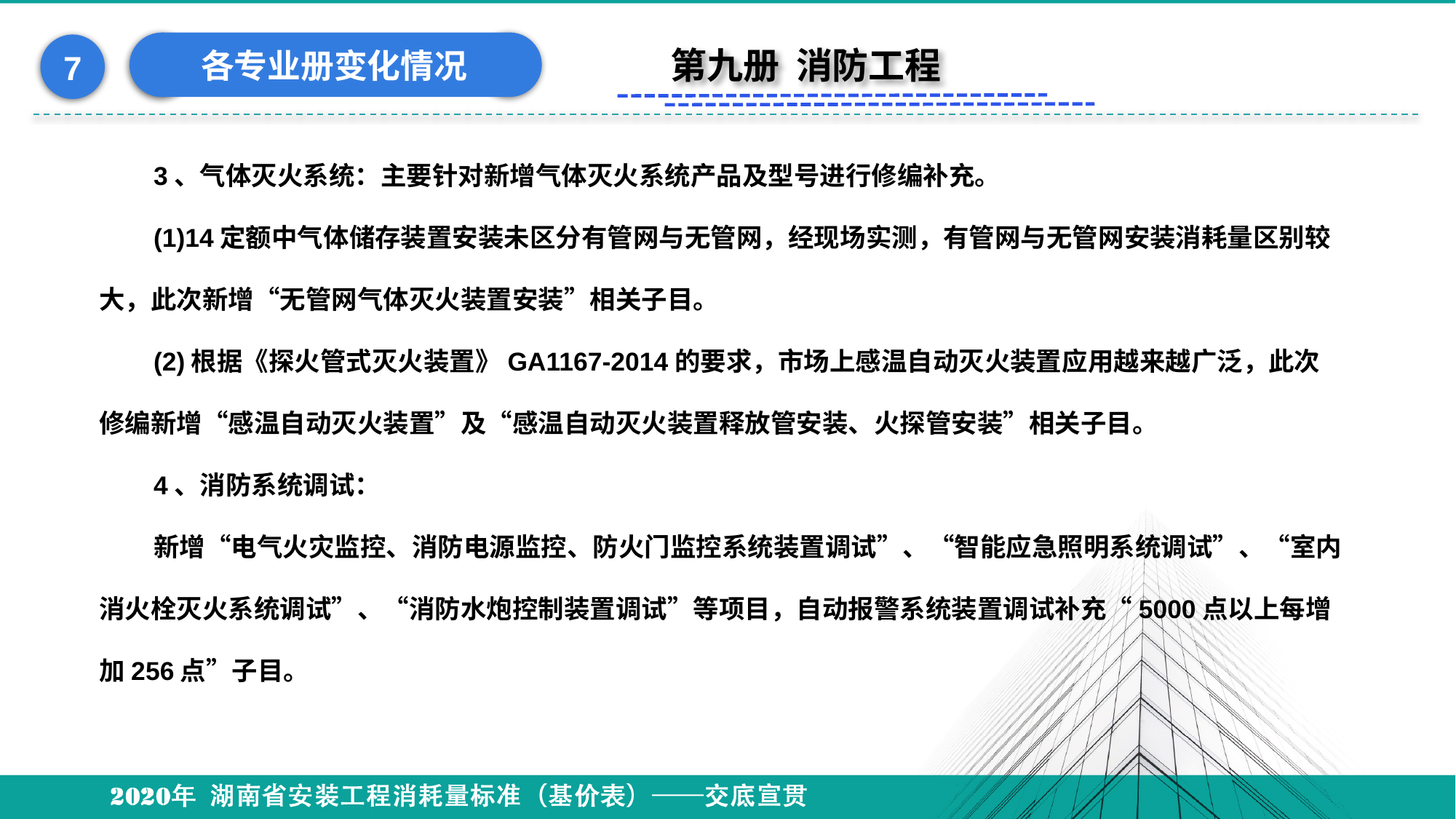

各专业册变化情况

7
第九册  消防工程
3、气体灭火系统：主要针对新增气体灭火系统产品及型号进行修编补充。
(1)14定额中气体储存装置安装未区分有管网与无管网，经现场实测，有管网与无管网安装消耗量区别较大，此次新增“无管网气体灭火装置安装”相关子目。
(2)根据《探火管式灭火装置》GA1167-2014的要求，市场上感温自动灭火装置应用越来越广泛，此次修编新增“感温自动灭火装置”及“感温自动灭火装置释放管安装、火探管安装”相关子目。
4、消防系统调试：
新增“电气火灾监控、消防电源监控、防火门监控系统装置调试”、“智能应急照明系统调试”、“室内消火栓灭火系统调试”、“消防水炮控制装置调试”等项目，自动报警系统装置调试补充“5000点以上每增加256点”子目。